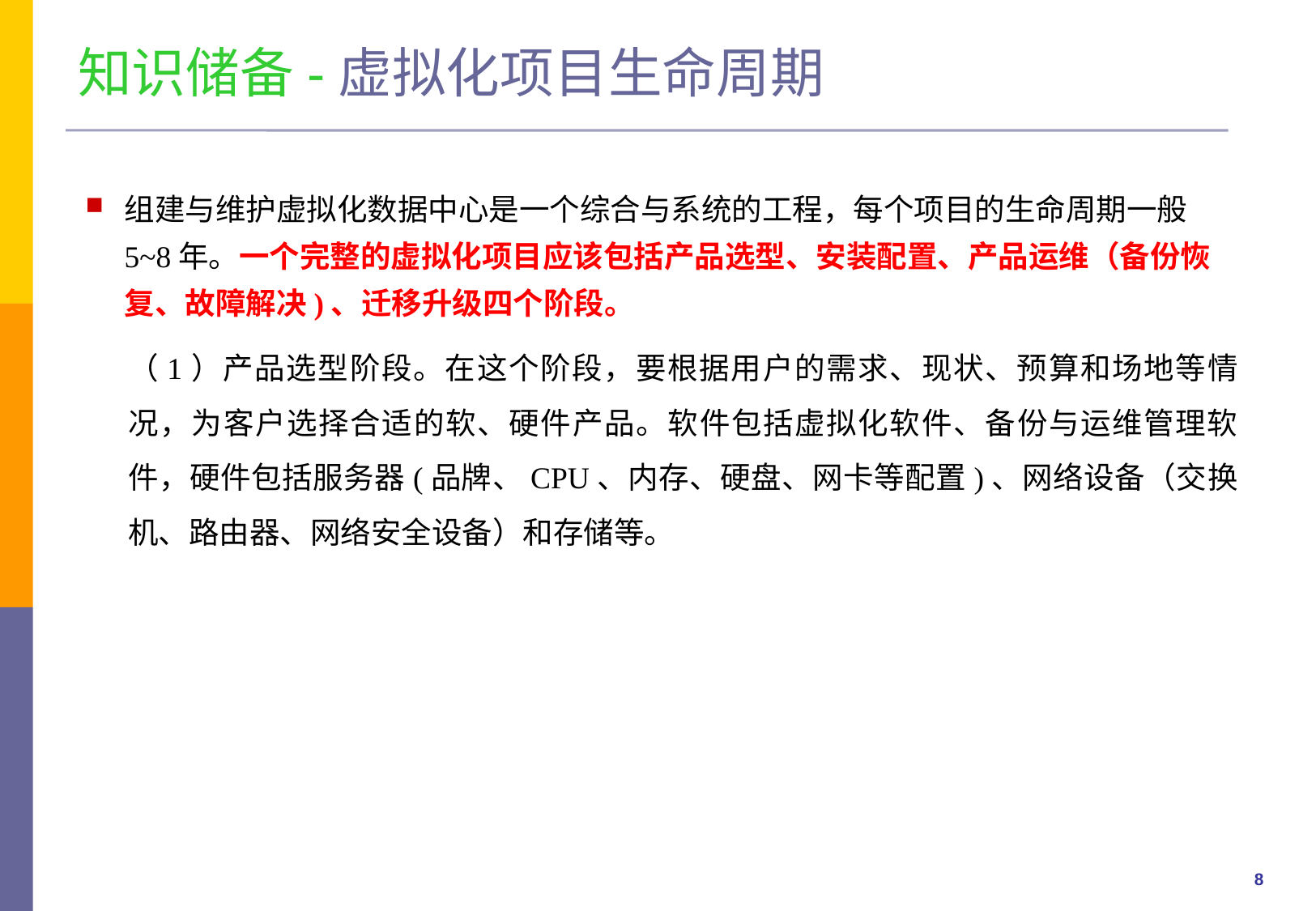

知识储备-虚拟化项目生命周期
组建与维护虚拟化数据中心是一个综合与系统的工程，每个项目的生命周期一般5~8年。一个完整的虚拟化项目应该包括产品选型、安装配置、产品运维（备份恢复、故障解决)、迁移升级四个阶段。
（1）产品选型阶段。在这个阶段，要根据用户的需求、现状、预算和场地等情况，为客户选择合适的软、硬件产品。软件包括虚拟化软件、备份与运维管理软件，硬件包括服务器(品牌、CPU、内存、硬盘、网卡等配置)、网络设备（交换机、路由器、网络安全设备）和存储等。
8